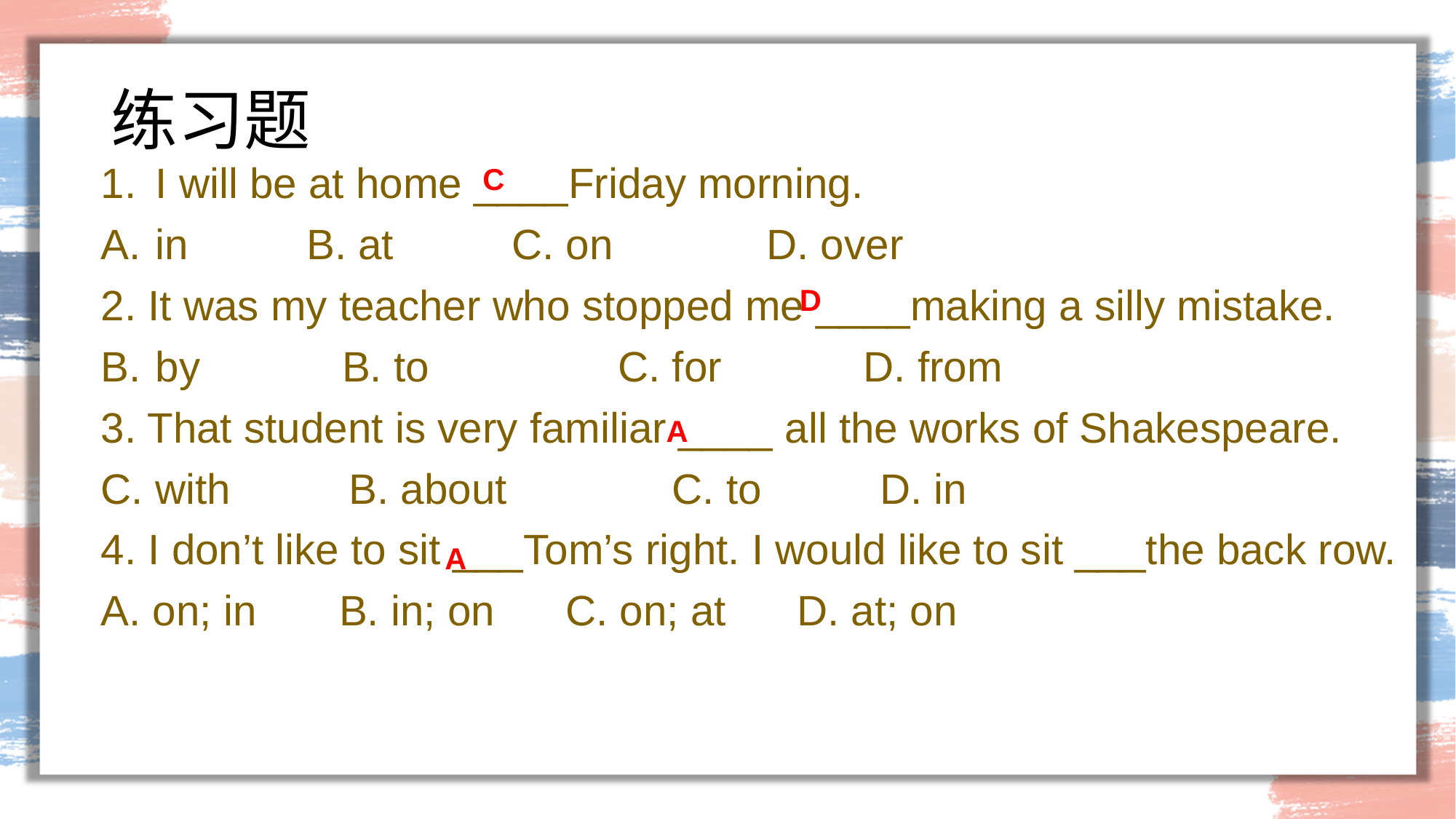

# 练习题
C
I will be at home ____Friday morning.
in          B. at          C. on             D. over
2. It was my teacher who stopped me ____making a silly mistake.
by            B. to                C. for            D. from
3. That student is very familiar ____ all the works of Shakespeare.
with          B. about              C. to          D. in
4. I don’t like to sit ___Tom’s right. I would like to sit ___the back row.
A. on; in       B. in; on      C. on; at      D. at; on
D
A
A